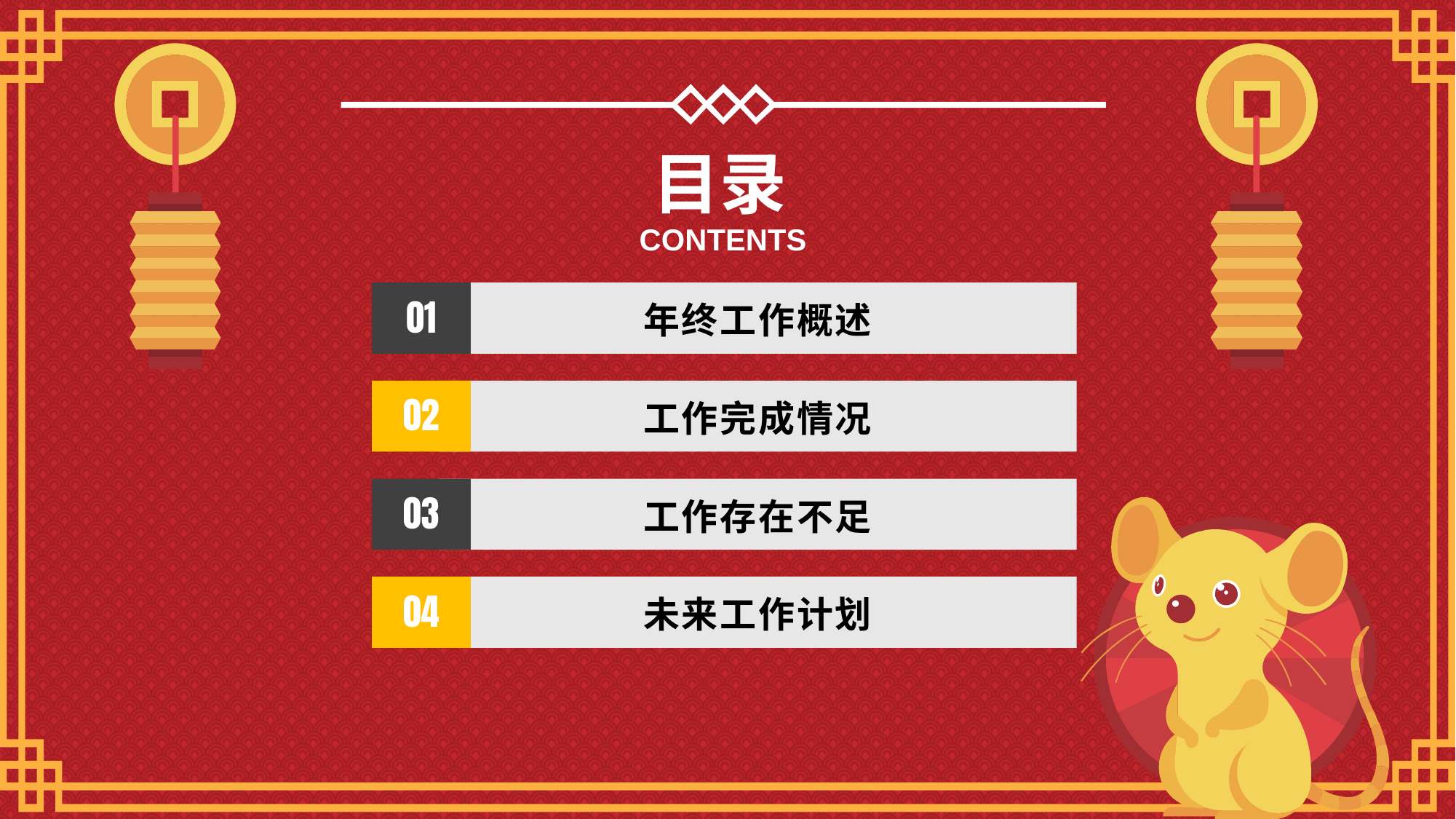

目录
CONTENTS
01
年终工作概述
02
工作完成情况
03
工作存在不足

04
未来工作计划